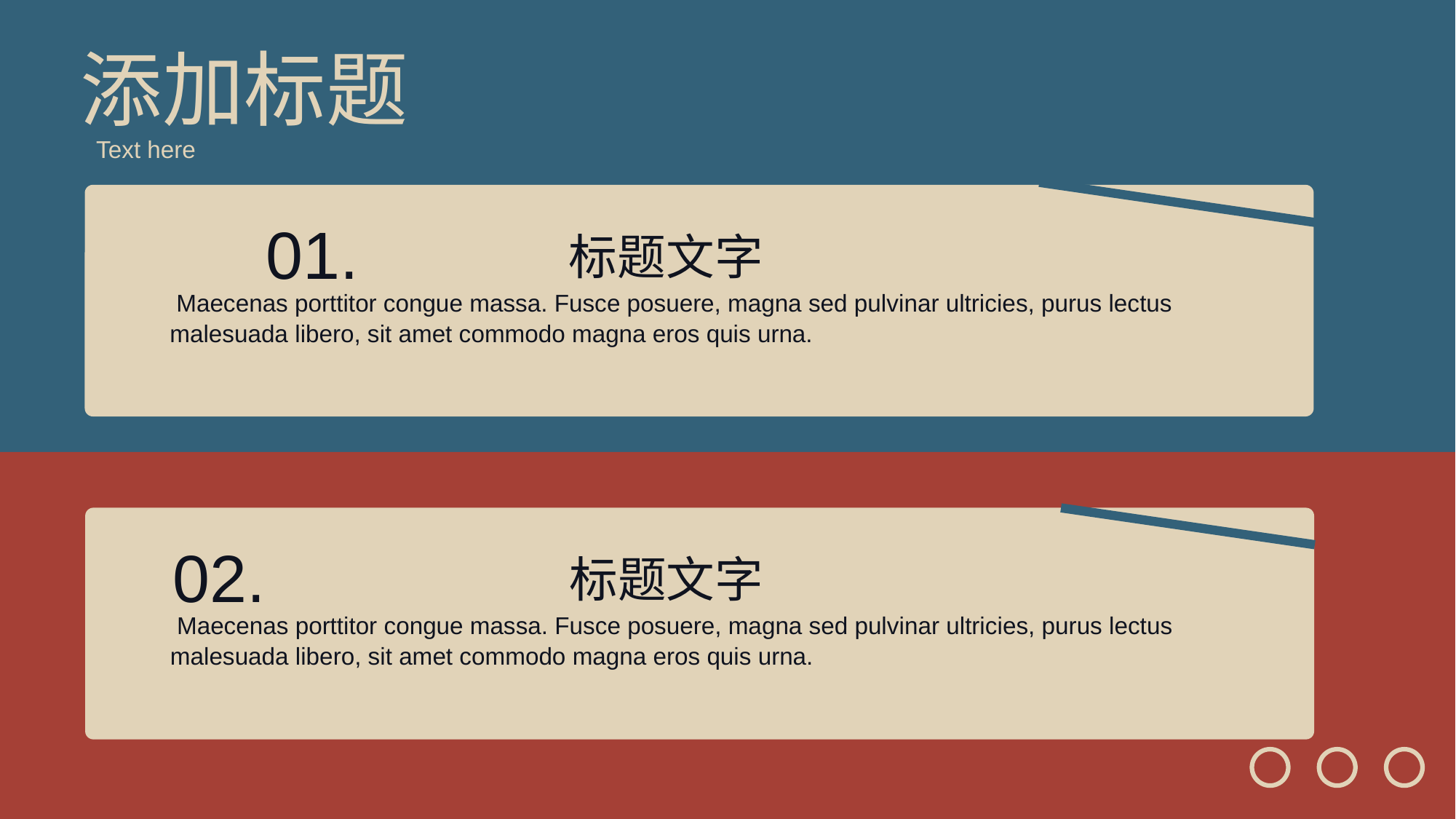

添加标题
Text here

01.
标题文字
 Maecenas porttitor congue massa. Fusce posuere, magna sed pulvinar ultricies, purus lectus malesuada libero, sit amet commodo magna eros quis urna.

02.
标题文字
 Maecenas porttitor congue massa. Fusce posuere, magna sed pulvinar ultricies, purus lectus malesuada libero, sit amet commodo magna eros quis urna.